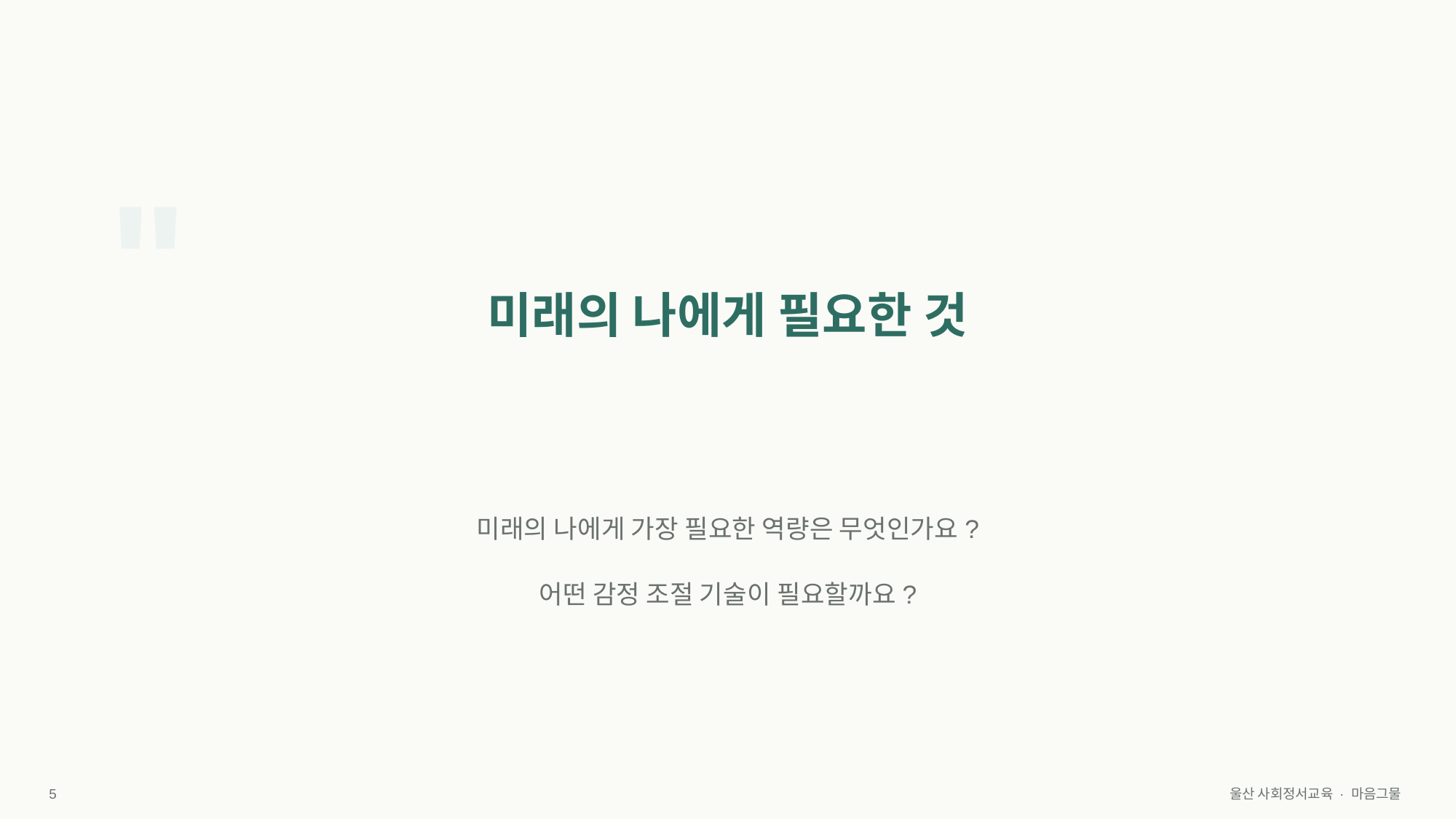

"
미래의 나에게 필요한 것
미래의 나에게 가장 필요한 역량은 무엇인가요?
어떤 감정 조절 기술이 필요할까요?
5
울산 사회정서교육 · 마음그물